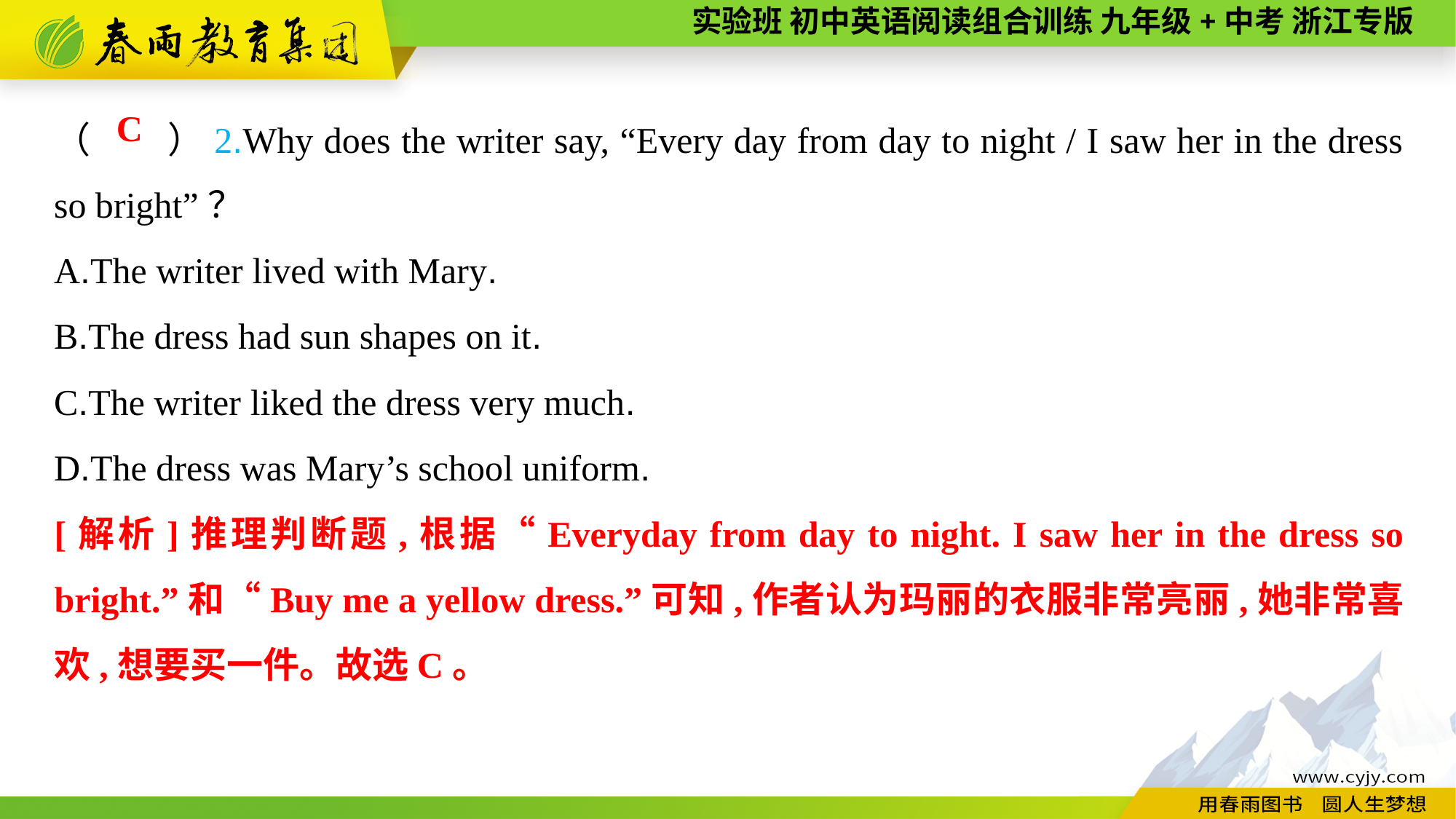

（　　）2.Why does the writer say, “Every day from day to night / I saw her in the dress so bright”？
A.The writer lived with Mary.
B.The dress had sun shapes on it.
C.The writer liked the dress very much.
D.The dress was Mary’s school uniform.
C
[解析]推理判断题,根据“Everyday from day to night. I saw her in the dress so bright.”和“Buy me a yellow dress.”可知,作者认为玛丽的衣服非常亮丽,她非常喜欢,想要买一件。故选C。